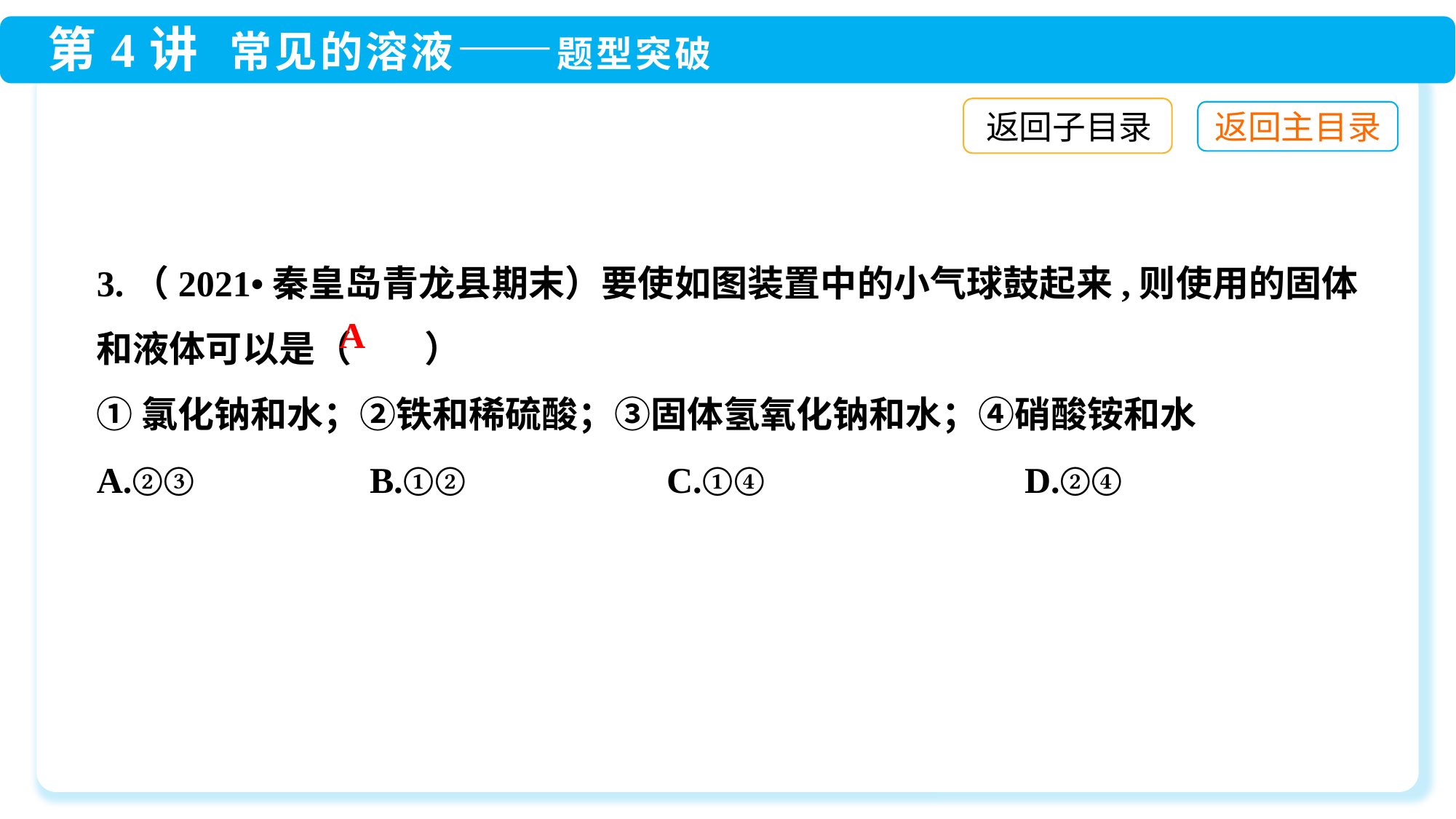

返回子目录
3.（2021•秦皇岛青龙县期末）要使如图装置中的小气球鼓起来,则使用的固体和液体可以是（　　）
①氯化钠和水；②铁和稀硫酸；③固体氢氧化钠和水；④硝酸铵和水
A.②③	                  B.①②                      C.①④	                  D.②④
A